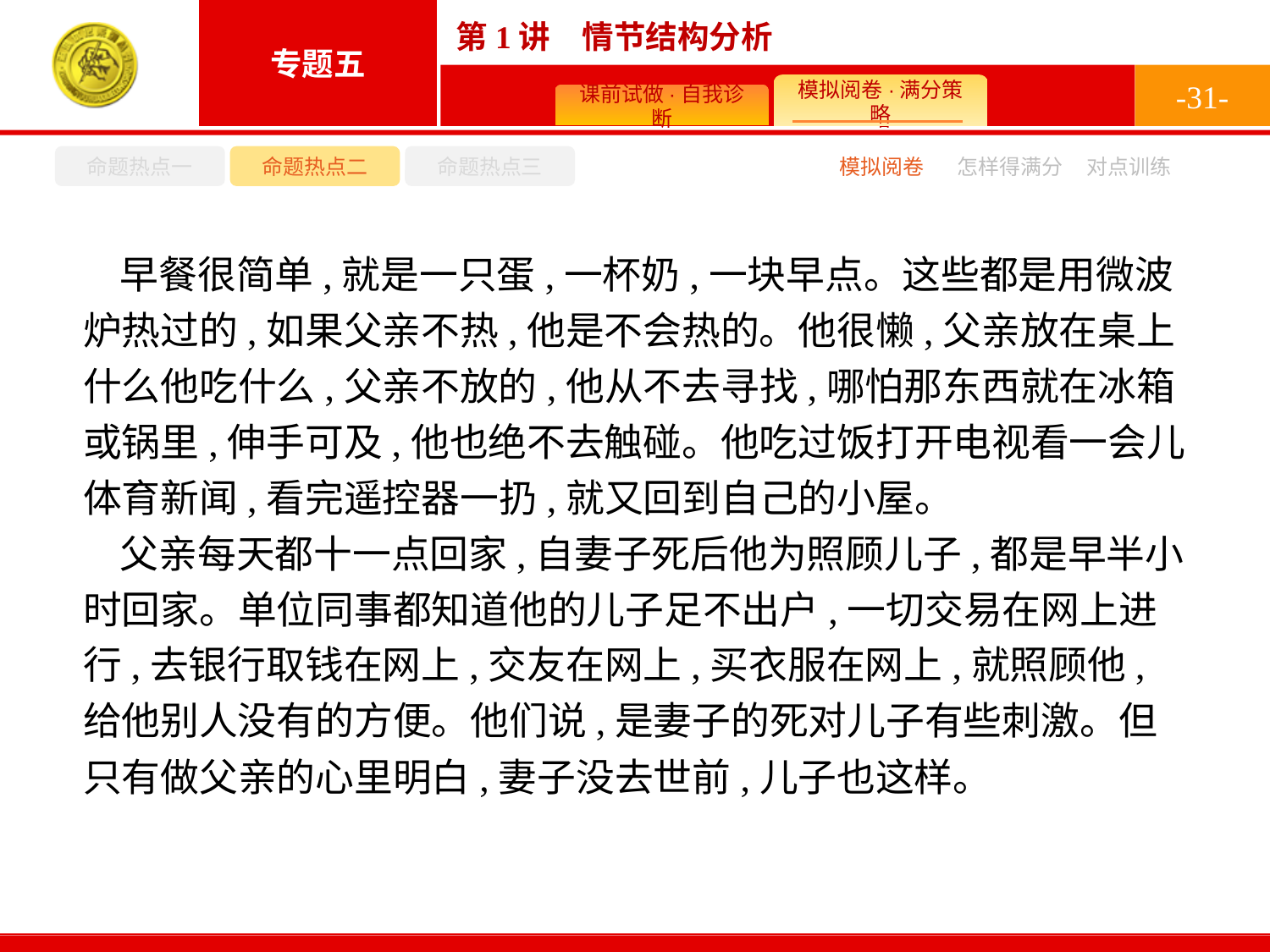

-31-
命题热点一
命题热点二
命题热点三
怎样得满分
模拟阅卷
对点训练
早餐很简单,就是一只蛋,一杯奶,一块早点。这些都是用微波炉热过的,如果父亲不热,他是不会热的。他很懒,父亲放在桌上什么他吃什么,父亲不放的,他从不去寻找,哪怕那东西就在冰箱或锅里,伸手可及,他也绝不去触碰。他吃过饭打开电视看一会儿体育新闻,看完遥控器一扔,就又回到自己的小屋。
父亲每天都十一点回家,自妻子死后他为照顾儿子,都是早半小时回家。单位同事都知道他的儿子足不出户,一切交易在网上进行,去银行取钱在网上,交友在网上,买衣服在网上,就照顾他,给他别人没有的方便。他们说,是妻子的死对儿子有些刺激。但只有做父亲的心里明白,妻子没去世前,儿子也这样。